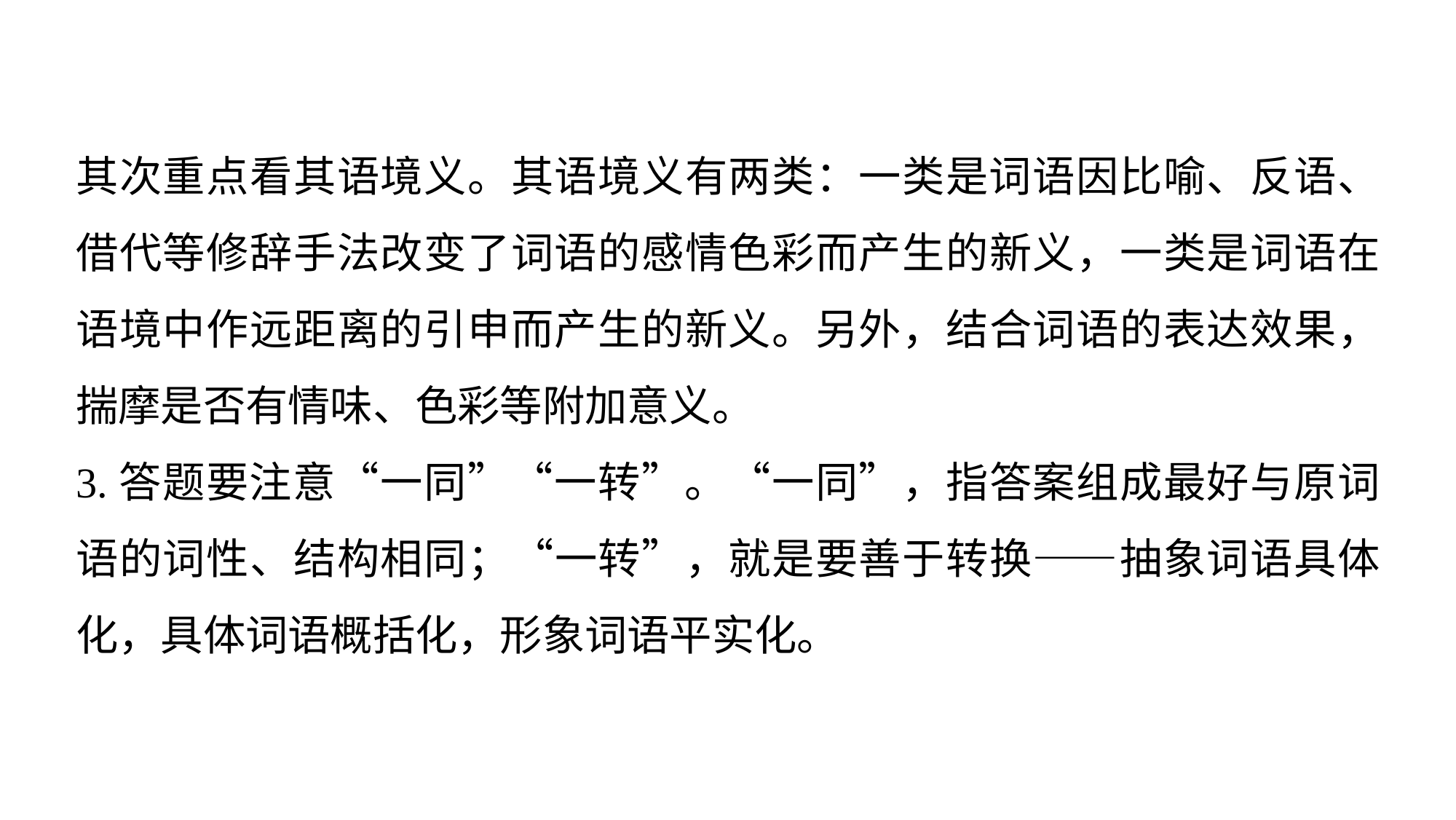

其次重点看其语境义。其语境义有两类：一类是词语因比喻、反语、借代等修辞手法改变了词语的感情色彩而产生的新义，一类是词语在语境中作远距离的引申而产生的新义。另外，结合词语的表达效果，揣摩是否有情味、色彩等附加意义。
3.答题要注意“一同”“一转”。“一同”，指答案组成最好与原词语的词性、结构相同；“一转”，就是要善于转换——抽象词语具体化，具体词语概括化，形象词语平实化。